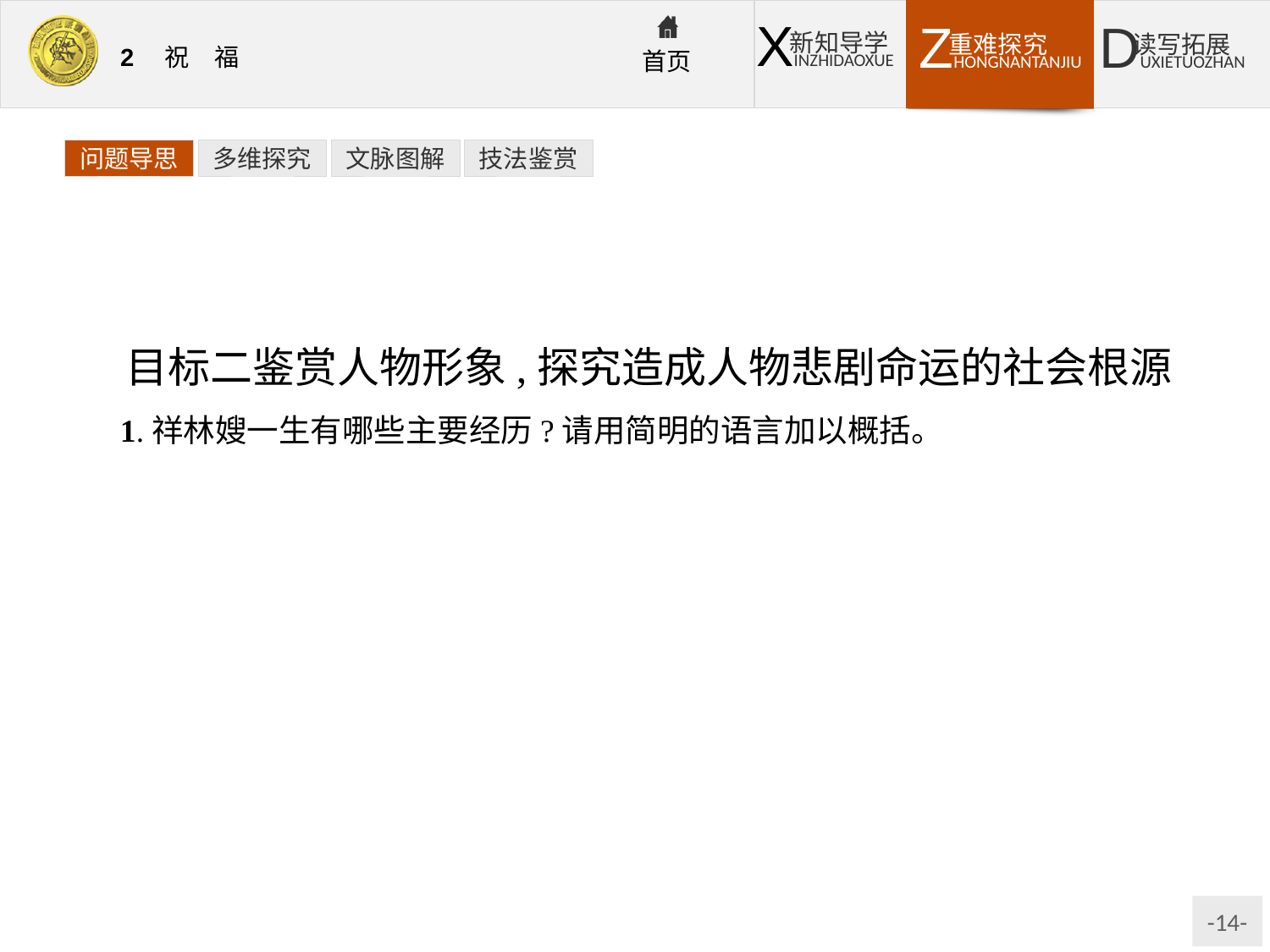

问题导思
多维探究
文脉图解
技法鉴赏
目标二鉴赏人物形象,探究造成人物悲剧命运的社会根源
1.祥林嫂一生有哪些主要经历?请用简明的语言加以概括。
提示:祥林嫂可能是童养媳,春上死了丈夫,冬初到鲁镇做工;第二年春天被抓回,卖给贺老六,年底生阿毛;不久贺老六患伤寒死去;四岁的阿毛被狼衔走;小屋被收,重回到鲁镇做工;年底倾其所有捐门槛;后被赶出鲁四老爷家,沦落为乞丐;“祝福”夜凄凉离开人世。